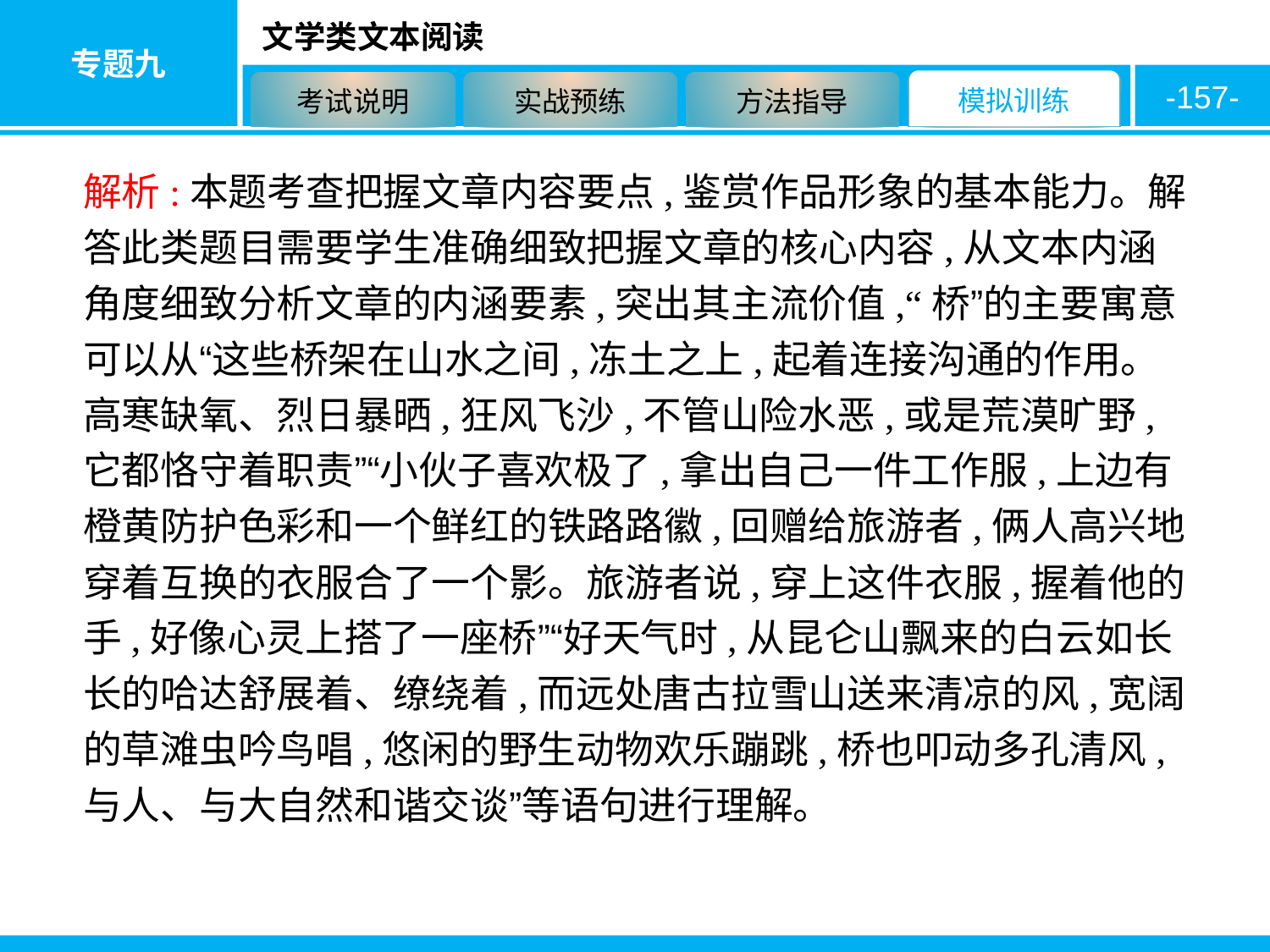

-157-
解析:本题考查把握文章内容要点,鉴赏作品形象的基本能力。解答此类题目需要学生准确细致把握文章的核心内容,从文本内涵角度细致分析文章的内涵要素,突出其主流价值,“桥”的主要寓意可以从“这些桥架在山水之间,冻土之上,起着连接沟通的作用。高寒缺氧、烈日暴晒,狂风飞沙,不管山险水恶,或是荒漠旷野,它都恪守着职责”“小伙子喜欢极了,拿出自己一件工作服,上边有橙黄防护色彩和一个鲜红的铁路路徽,回赠给旅游者,俩人高兴地穿着互换的衣服合了一个影。旅游者说,穿上这件衣服,握着他的手,好像心灵上搭了一座桥”“好天气时,从昆仑山飘来的白云如长长的哈达舒展着、缭绕着,而远处唐古拉雪山送来清凉的风,宽阔的草滩虫吟鸟唱,悠闲的野生动物欢乐蹦跳,桥也叩动多孔清风,与人、与大自然和谐交谈”等语句进行理解。